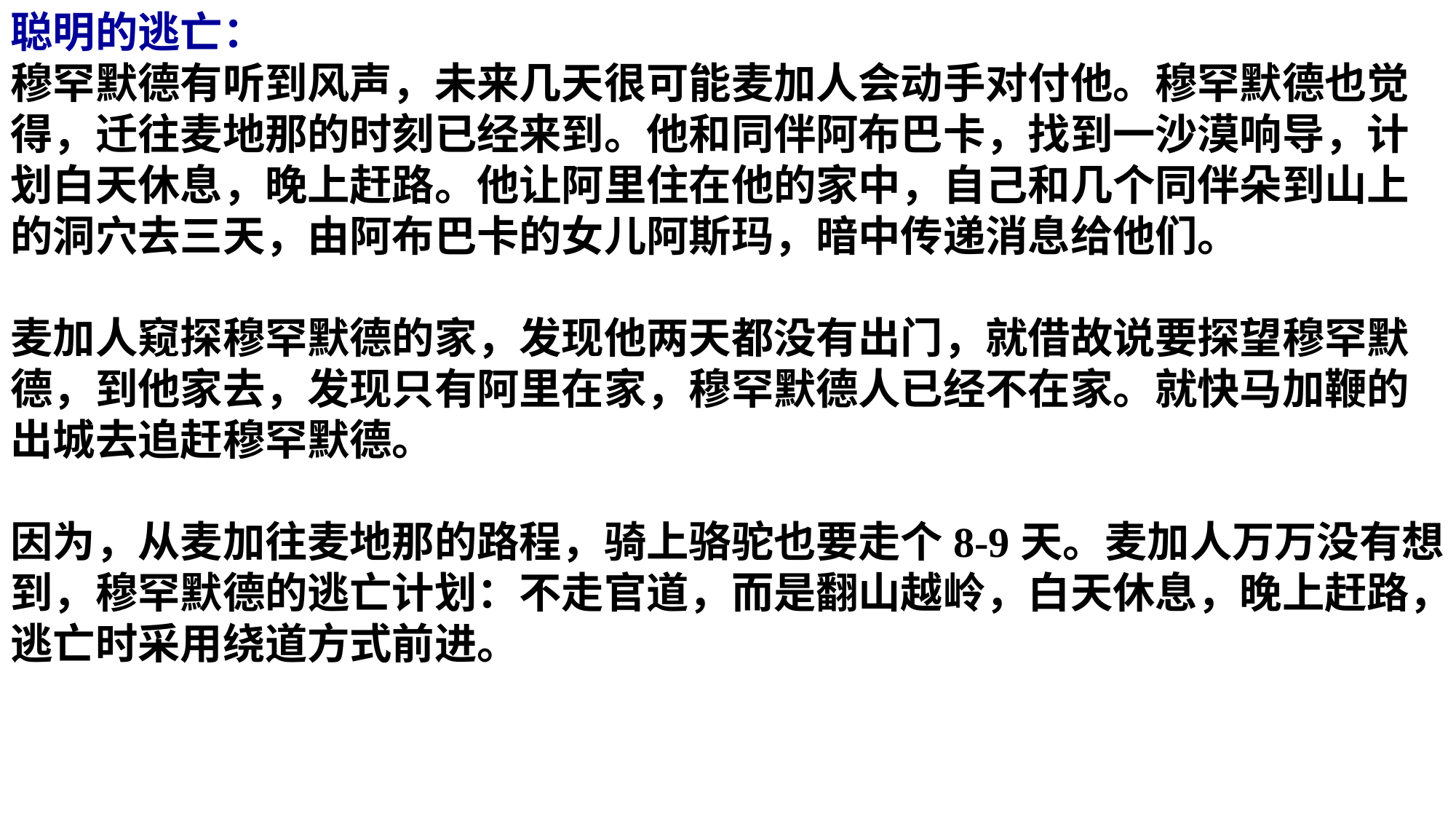

聪明的逃亡：
穆罕默德有听到风声，未来几天很可能麦加人会动手对付他。穆罕默德也觉得，迁往麦地那的时刻已经来到。他和同伴阿布巴卡，找到一沙漠响导，计划白天休息，晚上赶路。他让阿里住在他的家中，自己和几个同伴朵到山上的洞穴去三天，由阿布巴卡的女儿阿斯玛，暗中传递消息给他们。

麦加人窥探穆罕默德的家，发现他两天都没有出门，就借故说要探望穆罕默德，到他家去，发现只有阿里在家，穆罕默德人已经不在家。就快马加鞭的出城去追赶穆罕默德。

因为，从麦加往麦地那的路程，骑上骆驼也要走个8-9天。麦加人万万没有想到，穆罕默德的逃亡计划：不走官道，而是翻山越岭，白天休息，晚上赶路，逃亡时采用绕道方式前进。